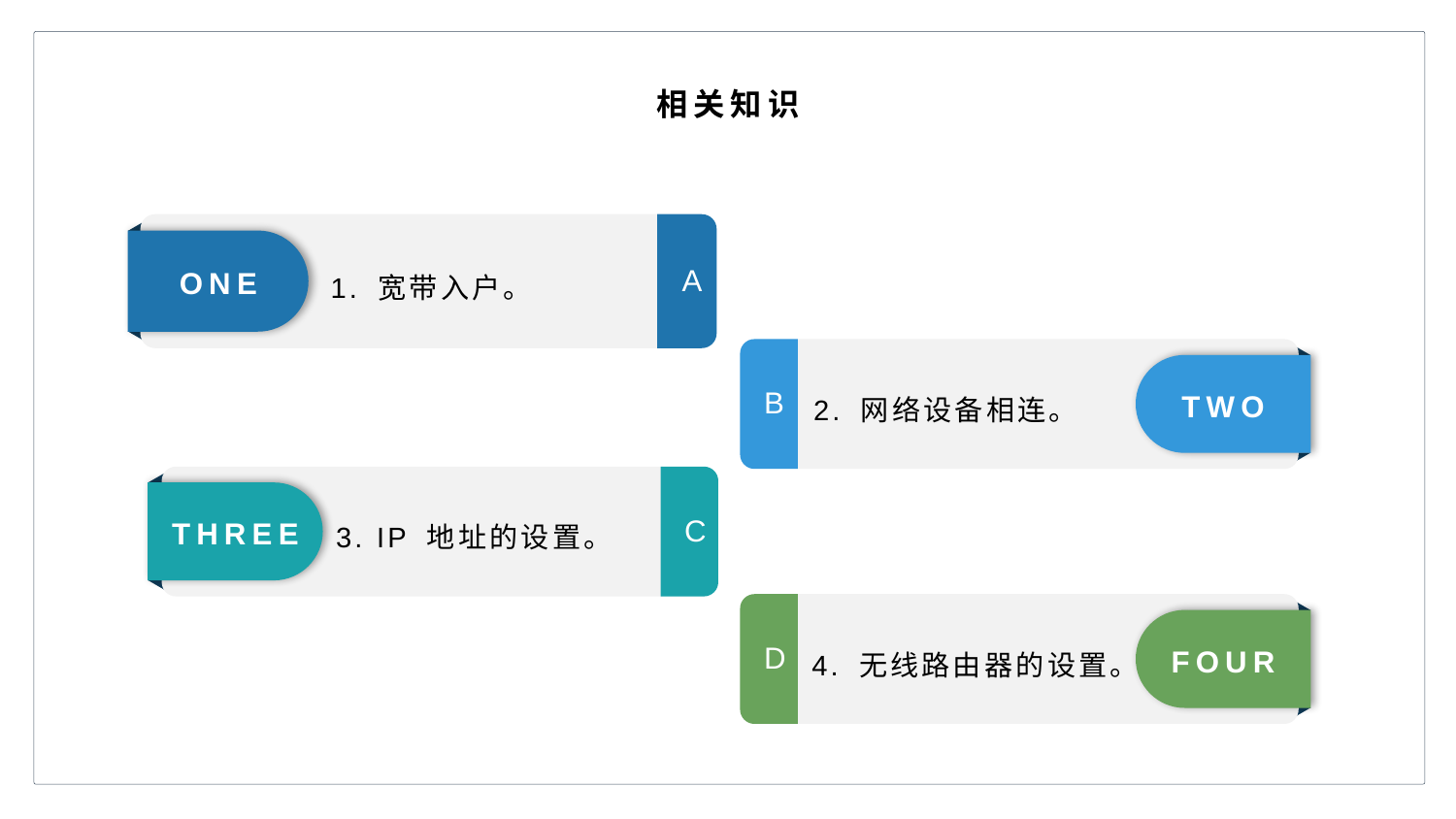

相关知识

1. 宽带入户。
ONE
A

2. 网络设备相连。

TWO
B

3. IP 地址的设置。

THREE
C

4. 无线路由器的设置。

FOUR
D